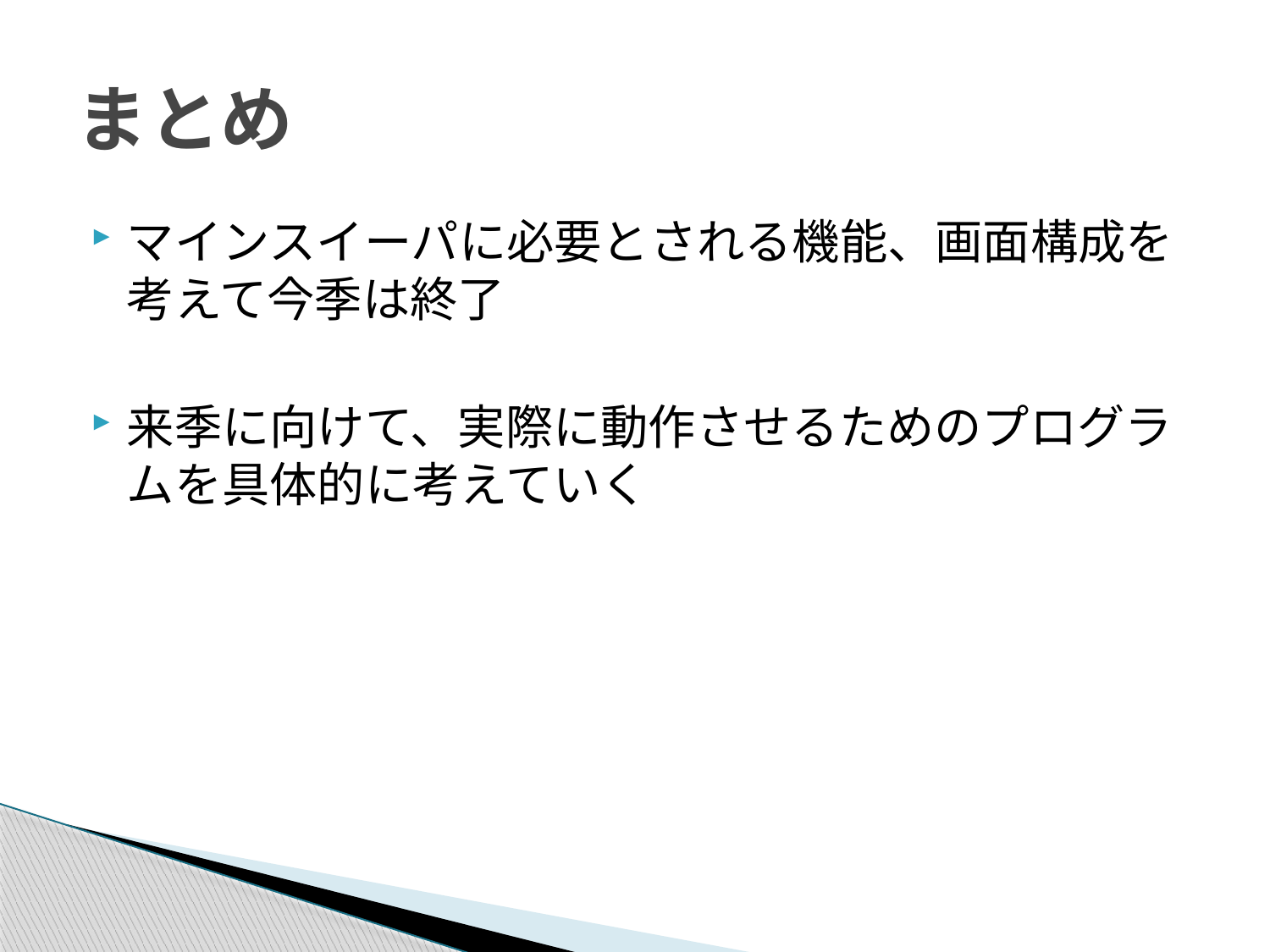

# まとめ
マインスイーパに必要とされる機能、画面構成を考えて今季は終了

来季に向けて、実際に動作させるためのプログラムを具体的に考えていく